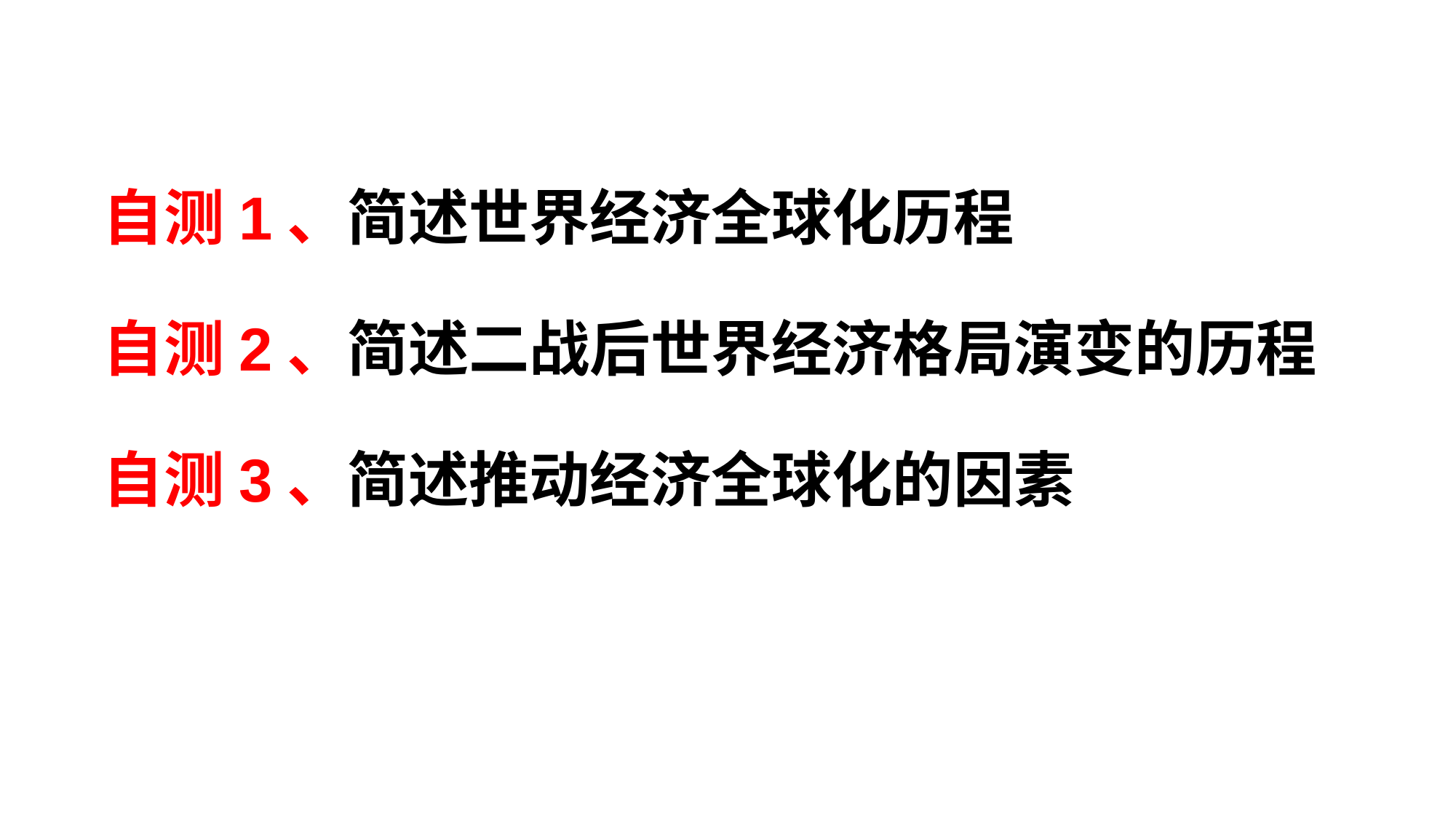

自测1、简述世界经济全球化历程
自测2、简述二战后世界经济格局演变的历程
自测3、简述推动经济全球化的因素